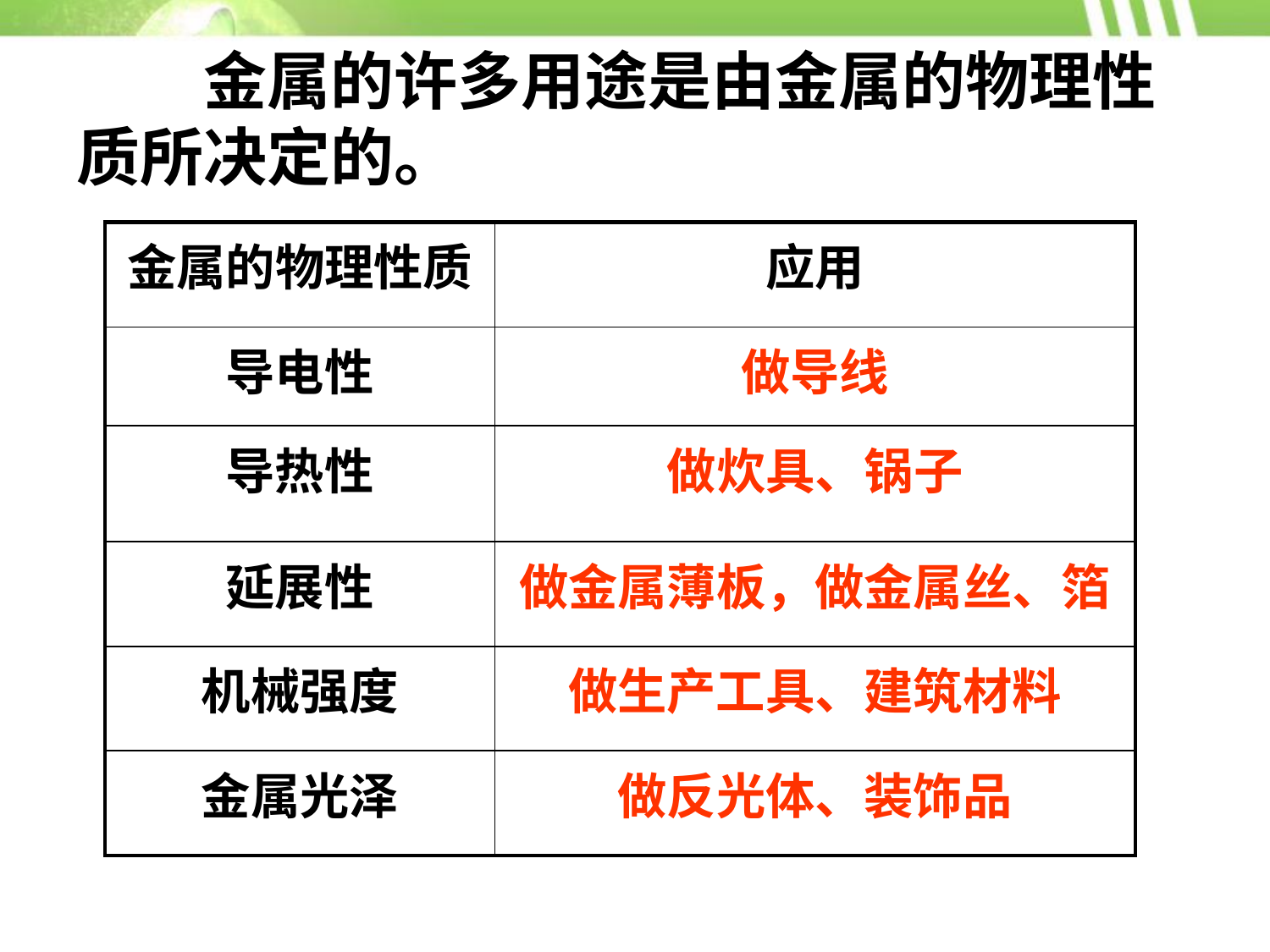

# 金属的许多用途是由金属的物理性质所决定的。
| 金属的物理性质 | 应用 |
| --- | --- |
| 导电性 | 做导线 |
| 导热性 | 做炊具、锅子 |
| 延展性 | 做金属薄板，做金属丝、箔 |
| 机械强度 | 做生产工具、建筑材料 |
| 金属光泽 | 做反光体、装饰品 |